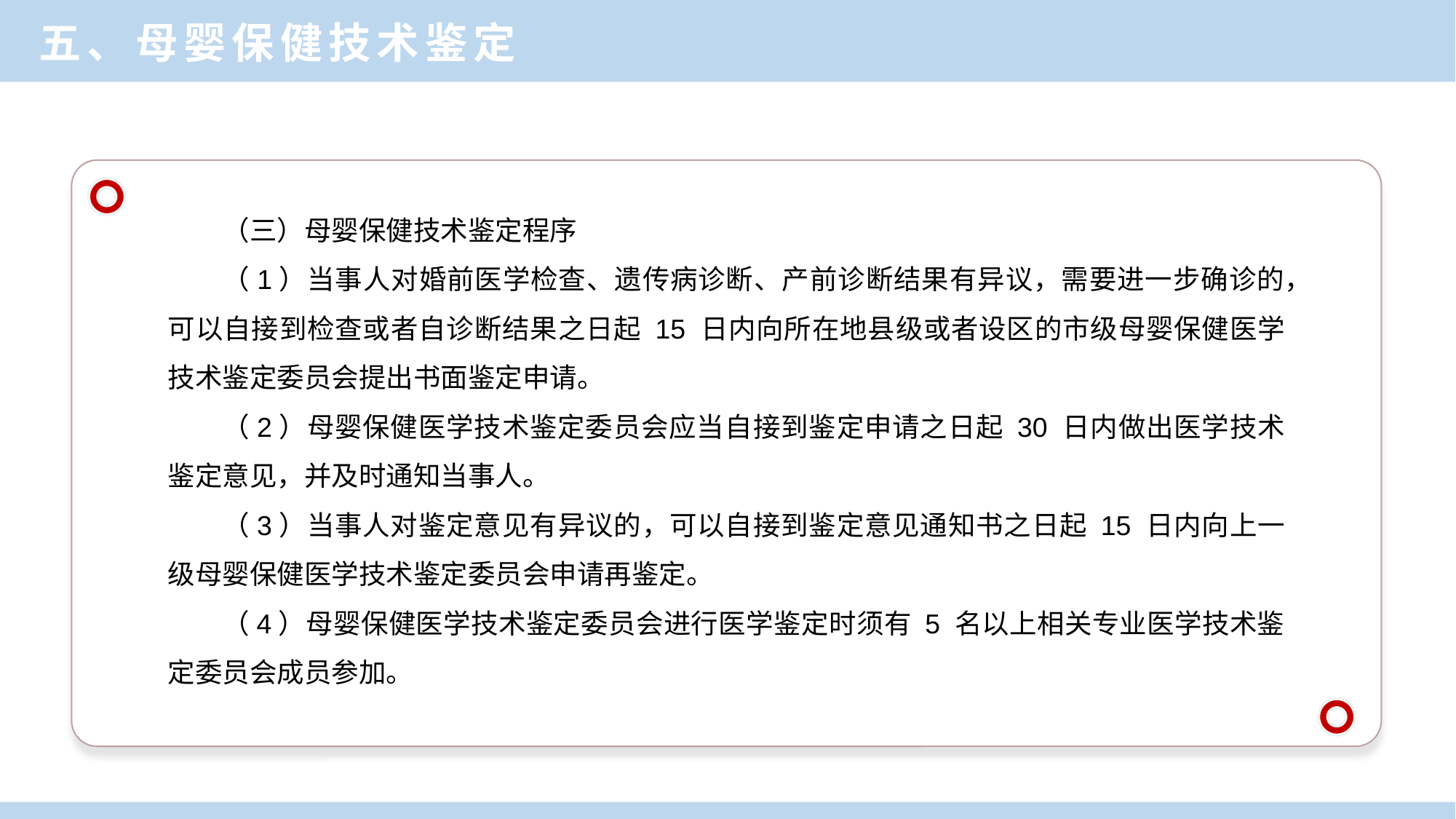

五、母婴保健技术鉴定

（三）母婴保健技术鉴定程序
（1）当事人对婚前医学检查、遗传病诊断、产前诊断结果有异议，需要进一步确诊的，可以自接到检查或者自诊断结果之日起 15 日内向所在地县级或者设区的市级母婴保健医学技术鉴定委员会提出书面鉴定申请。
（2）母婴保健医学技术鉴定委员会应当自接到鉴定申请之日起 30 日内做出医学技术鉴定意见，并及时通知当事人。
（3）当事人对鉴定意见有异议的，可以自接到鉴定意见通知书之日起 15 日内向上一级母婴保健医学技术鉴定委员会申请再鉴定。
（4）母婴保健医学技术鉴定委员会进行医学鉴定时须有 5 名以上相关专业医学技术鉴定委员会成员参加。